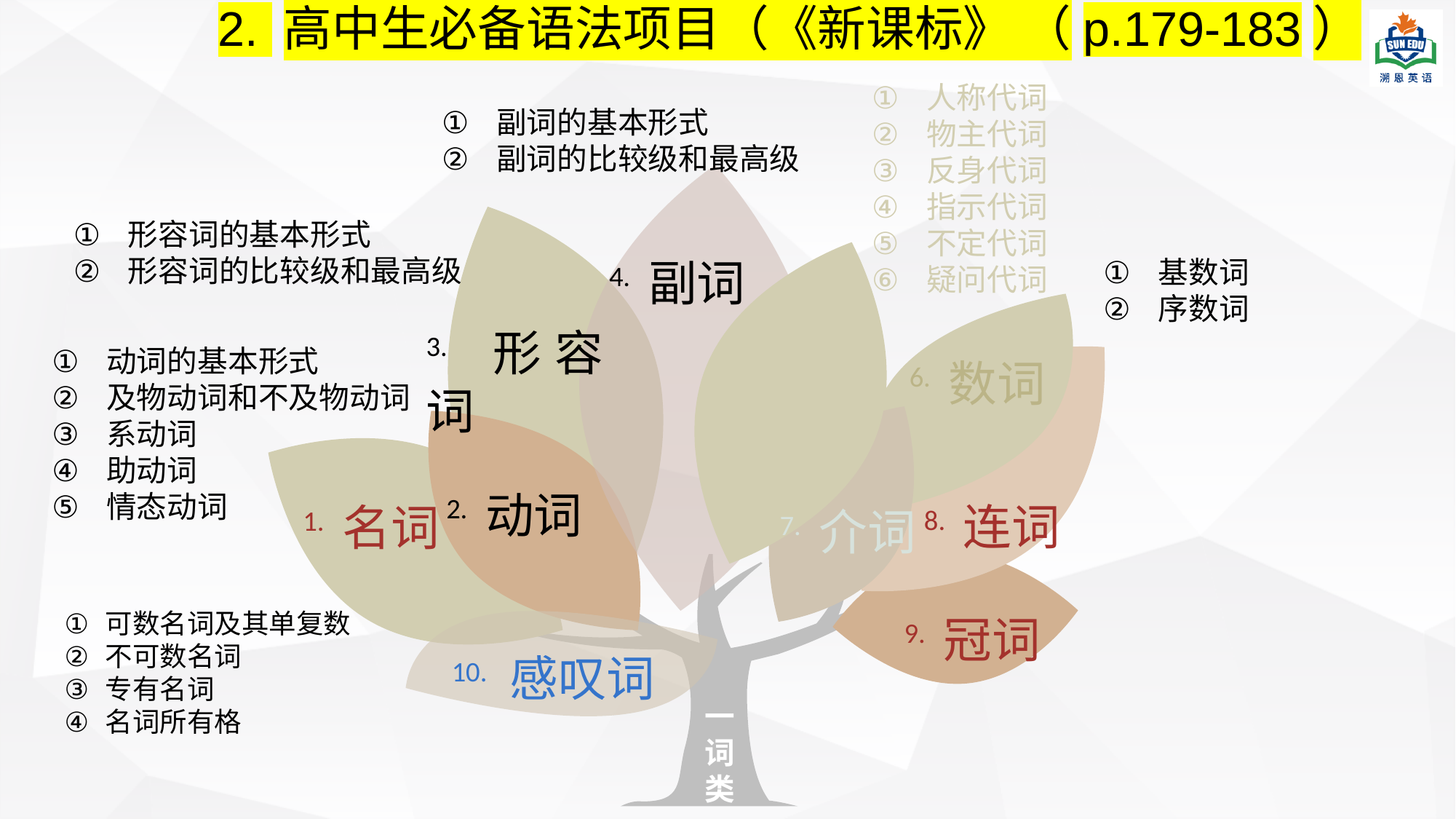

2. 高中生必备语法项目（《新课标》 （p.179-183）
人称代词
物主代词
反身代词
指示代词
不定代词
疑问代词
副词的基本形式
副词的比较级和最高级

形容词的基本形式
形容词的比较级和最高级
4. 副词
基数词
序数词

3. 形容词
动词的基本形式
及物动词和不及物动词
系动词
助动词
情态动词

5. 代词
6. 数词

2. 动词
8. 连词
1. 名词
7. 介词

可数名词及其单复数
不可数名词
专有名词
名词所有格
9. 冠词
10. 感叹词
一
词
类